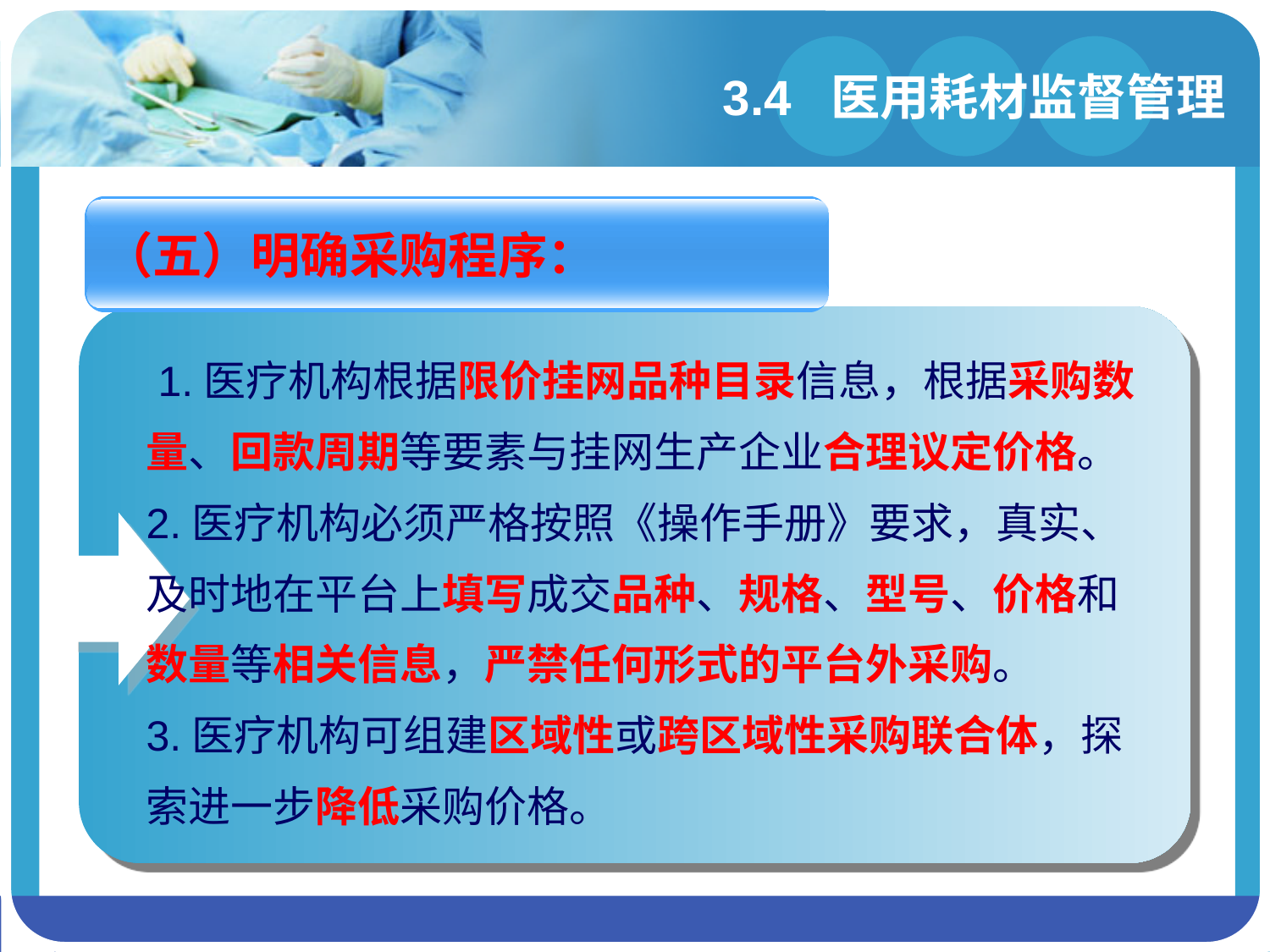

# 3.4  医用耗材监督管理
（五）明确采购程序：

 1.医疗机构根据限价挂网品种目录信息，根据采购数量、回款周期等要素与挂网生产企业合理议定价格。
2.医疗机构必须严格按照《操作手册》要求，真实、及时地在平台上填写成交品种、规格、型号、价格和数量等相关信息，严禁任何形式的平台外采购。
3.医疗机构可组建区域性或跨区域性采购联合体，探索进一步降低采购价格。